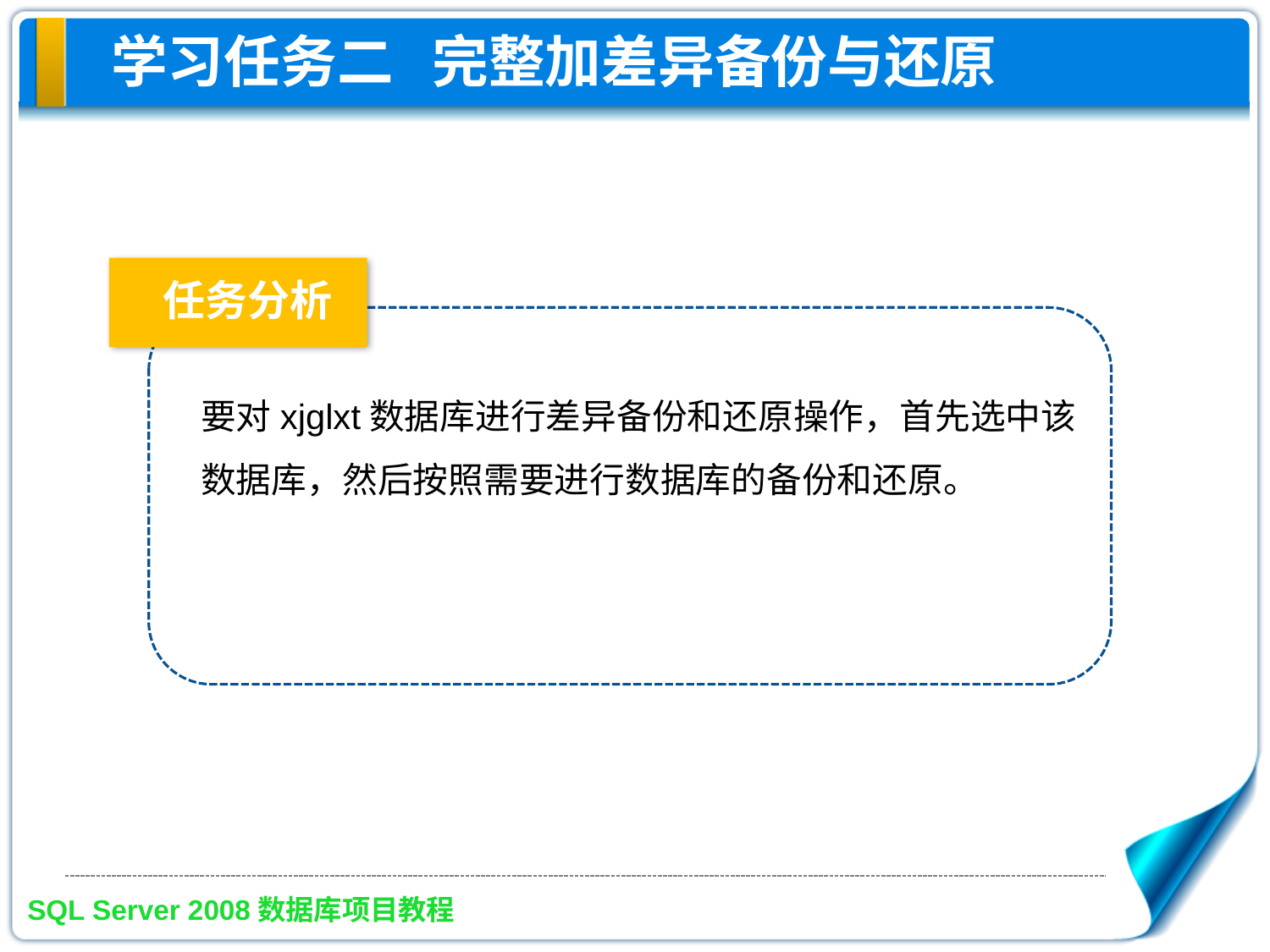

学习任务二   完整加差异备份与还原

任务分析

要对xjglxt数据库进行差异备份和还原操作，首先选中该数据库，然后按照需要进行数据库的备份和还原。